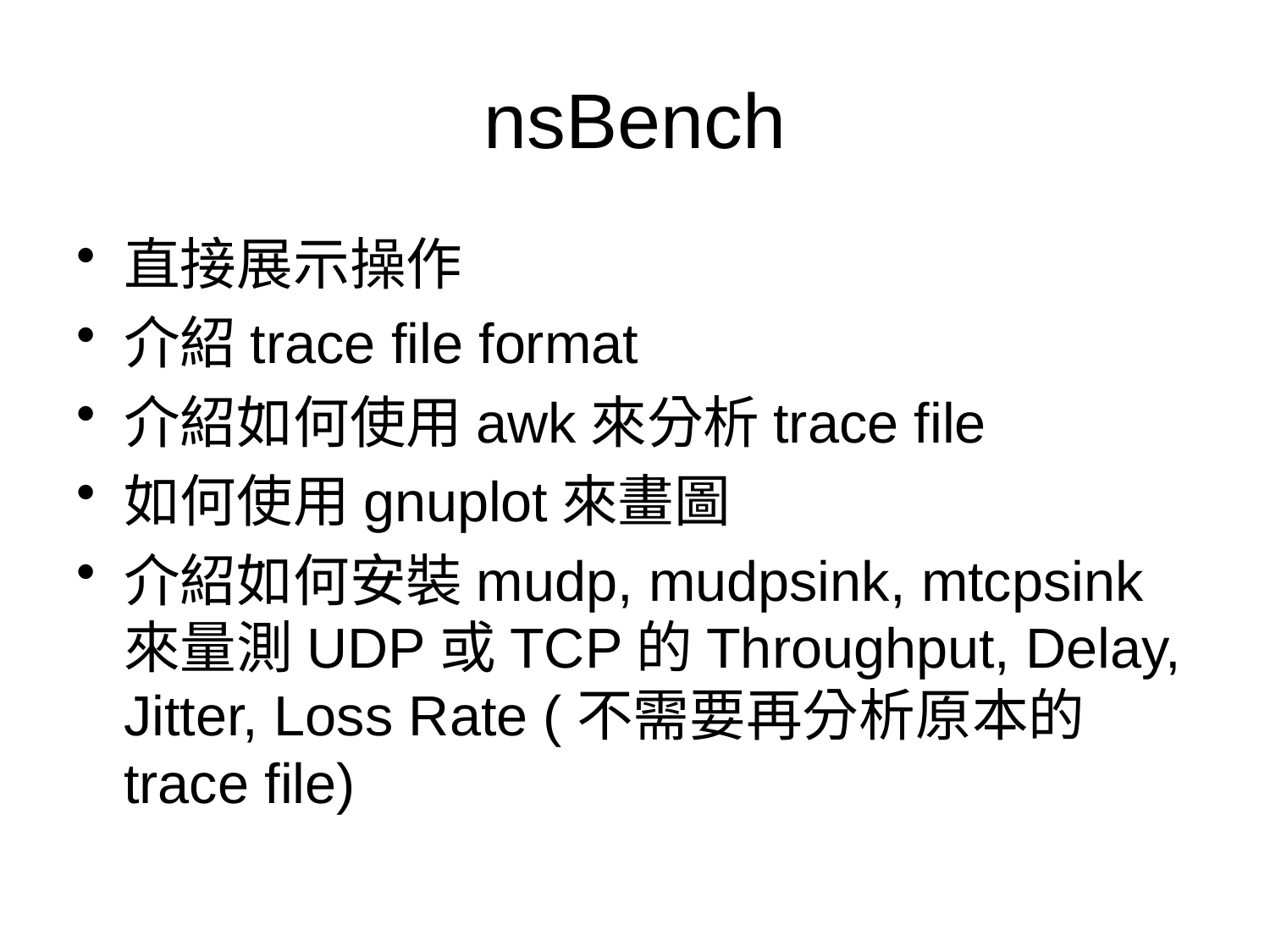

# nsBench
直接展示操作
介紹trace file format
介紹如何使用awk來分析trace file
如何使用gnuplot來畫圖
介紹如何安裝mudp, mudpsink, mtcpsink來量測UDP或TCP的Throughput, Delay, Jitter, Loss Rate (不需要再分析原本的trace file)